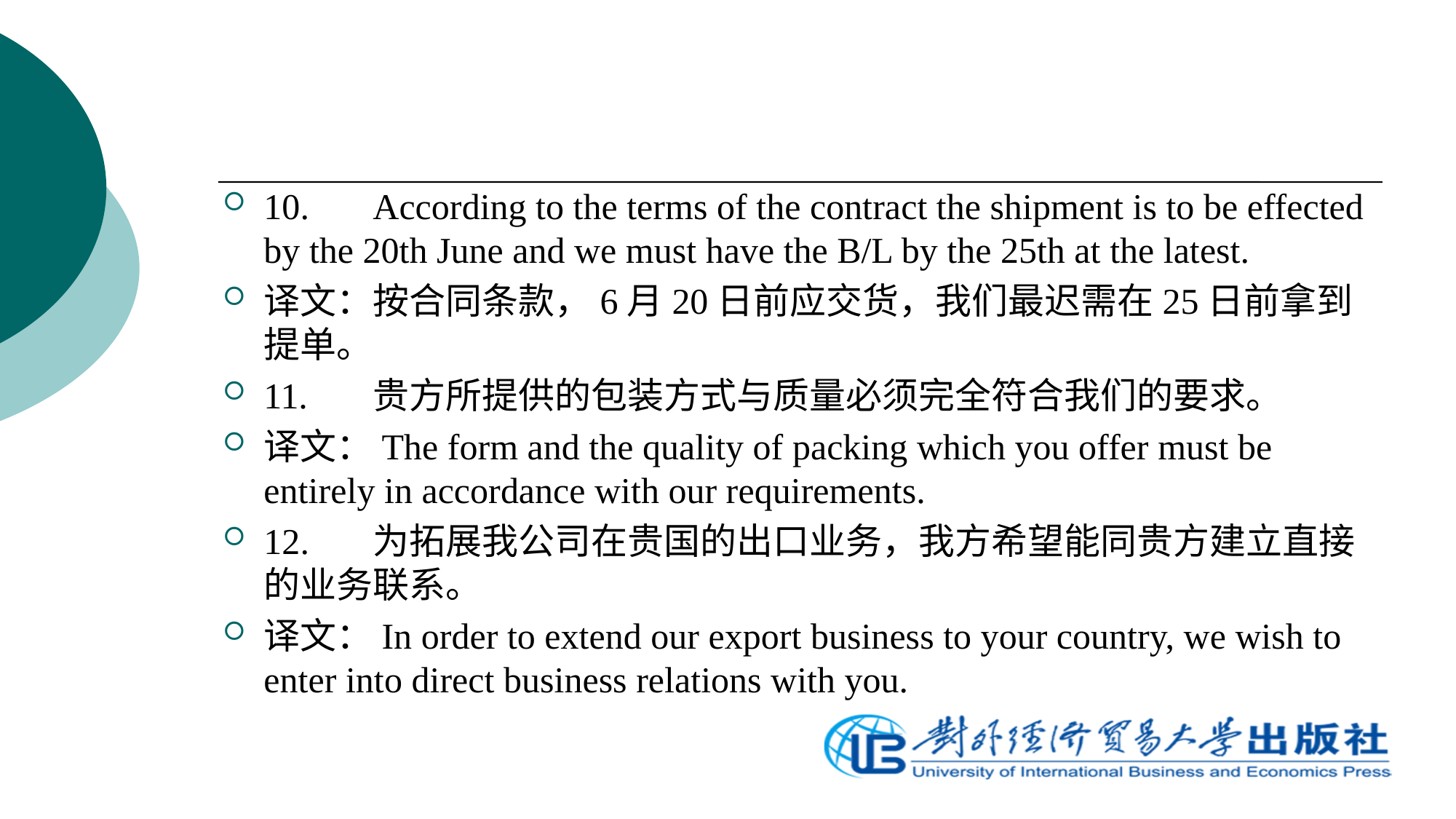

10.	According to the terms of the contract the shipment is to be effected by the 20th June and we must have the B/L by the 25th at the latest.
译文：按合同条款，6月20日前应交货，我们最迟需在25日前拿到提单。
11.	贵方所提供的包装方式与质量必须完全符合我们的要求。
译文：The form and the quality of packing which you offer must be entirely in accordance with our requirements.
12.	为拓展我公司在贵国的出口业务，我方希望能同贵方建立直接的业务联系。
译文：In order to extend our export business to your country, we wish to enter into direct business relations with you.